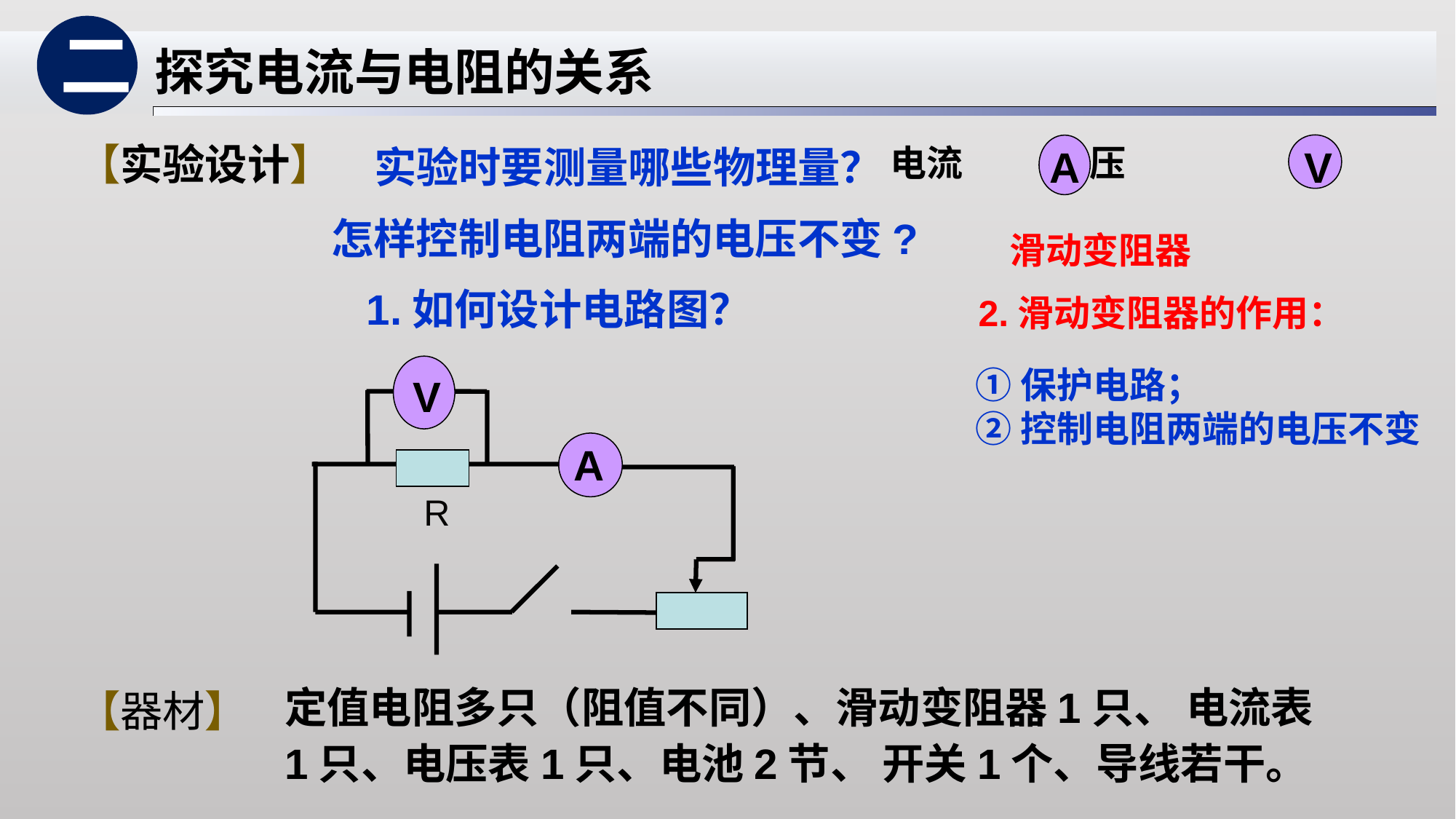

二

探究电流与电阻的关系

【实验设计】
实验时要测量哪些物理量？

电流           电压

V
A

怎样控制电阻两端的电压不变?
滑动变阻器
1.如何设计电路图？
2.滑动变阻器的作用：

V

①保护电路；
②控制电阻两端的电压不变
A

R

定值电阻多只（阻值不同）、滑动变阻器1只、 电流表1只、电压表1只、电池2节、 开关1个、导线若干。
【器材】